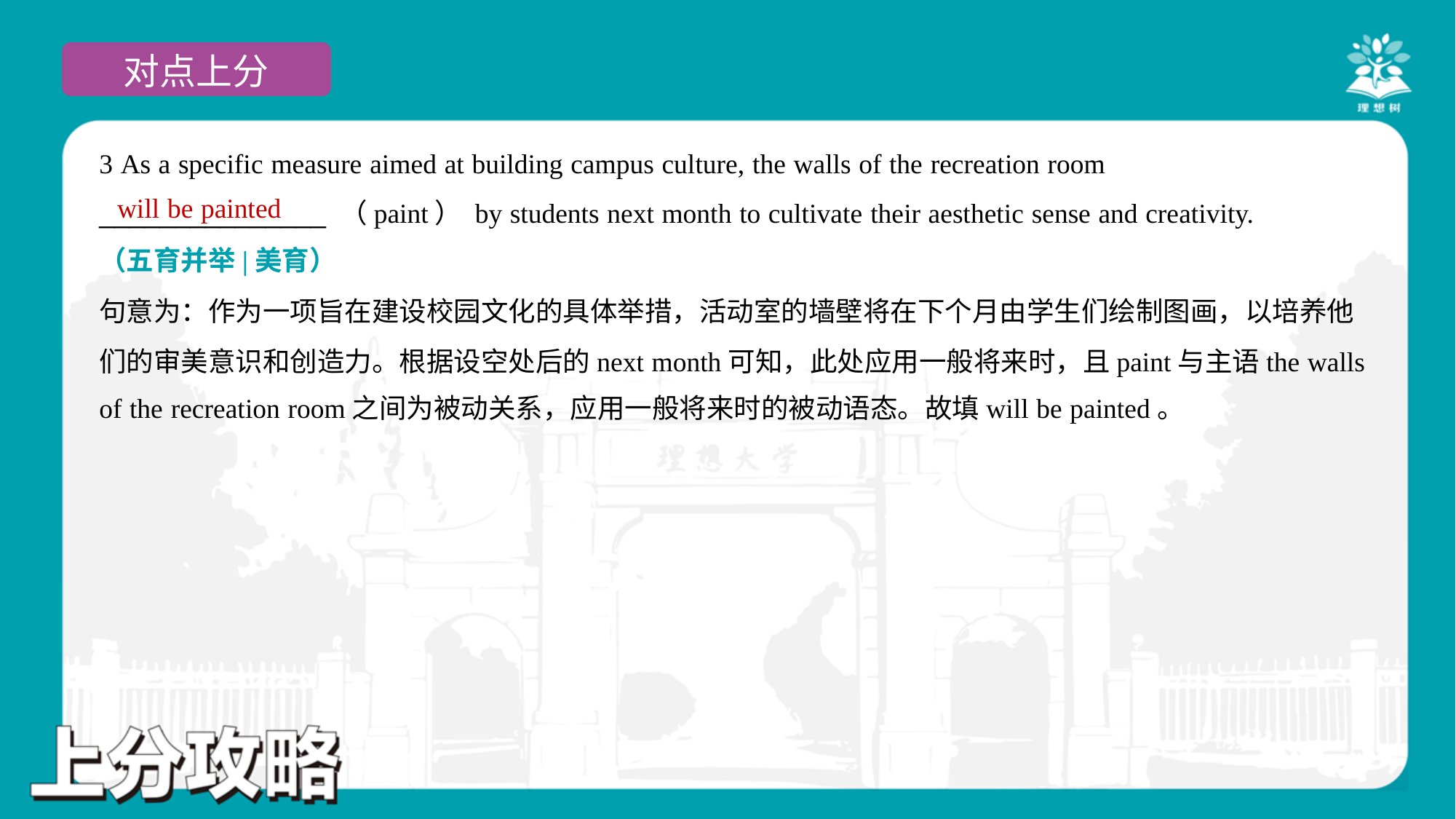

3 As a specific measure aimed at building campus culture, the walls of the recreation room
_______________ （paint） by students next month to cultivate their aesthetic sense and creativity.
（五育并举|美育）
will be painted
句意为：作为一项旨在建设校园文化的具体举措，活动室的墙壁将在下个月由学生们绘制图画，以培养他
们的审美意识和创造力。根据设空处后的next month可知，此处应用一般将来时，且paint与主语the walls
of the recreation room之间为被动关系，应用一般将来时的被动语态。故填will be painted。